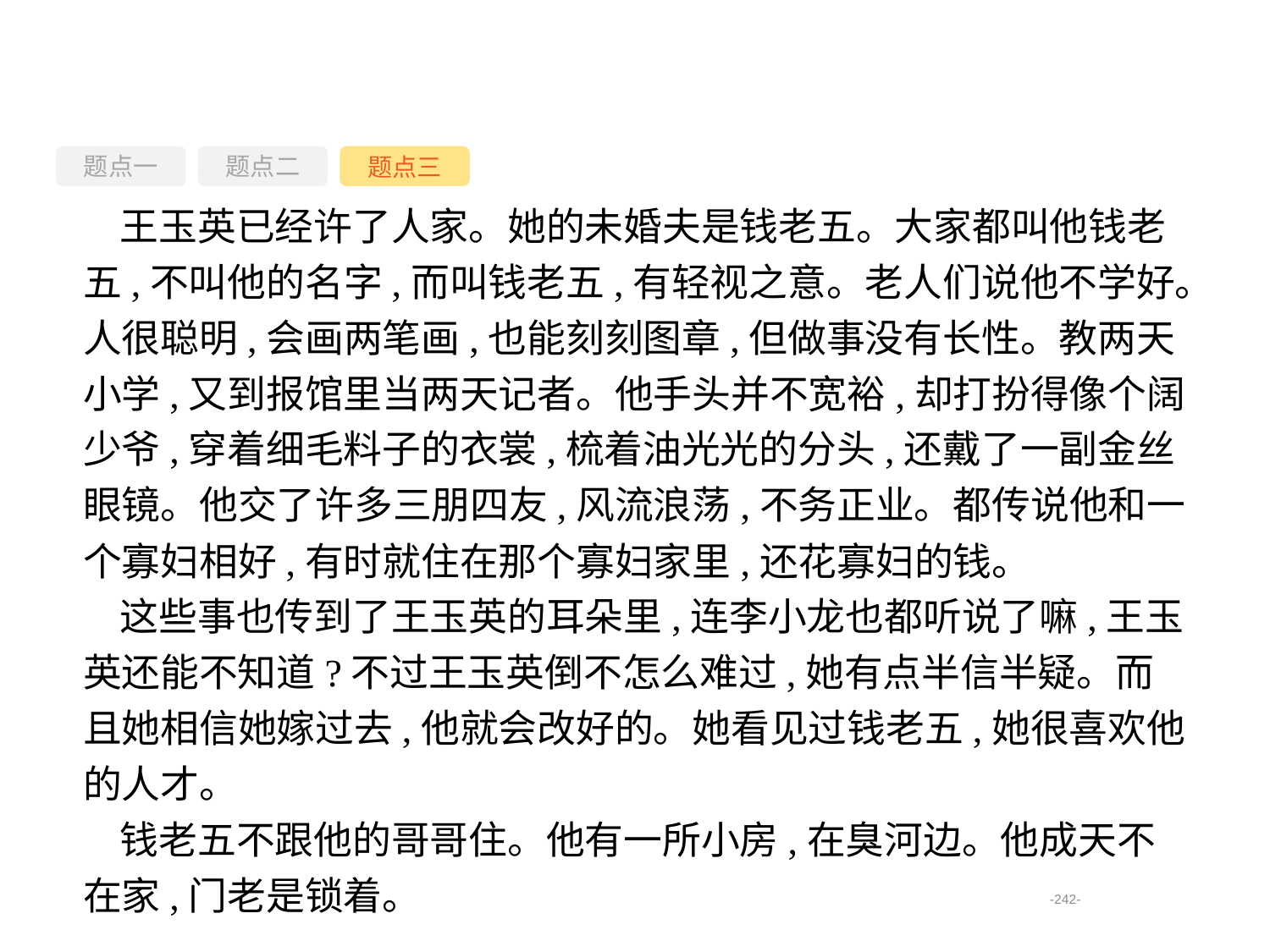

题点一
题点三
题点二
王玉英已经许了人家。她的未婚夫是钱老五。大家都叫他钱老五,不叫他的名字,而叫钱老五,有轻视之意。老人们说他不学好。人很聪明,会画两笔画,也能刻刻图章,但做事没有长性。教两天小学,又到报馆里当两天记者。他手头并不宽裕,却打扮得像个阔少爷,穿着细毛料子的衣裳,梳着油光光的分头,还戴了一副金丝眼镜。他交了许多三朋四友,风流浪荡,不务正业。都传说他和一个寡妇相好,有时就住在那个寡妇家里,还花寡妇的钱。
这些事也传到了王玉英的耳朵里,连李小龙也都听说了嘛,王玉英还能不知道?不过王玉英倒不怎么难过,她有点半信半疑。而且她相信她嫁过去,他就会改好的。她看见过钱老五,她很喜欢他的人才。
钱老五不跟他的哥哥住。他有一所小房,在臭河边。他成天不在家,门老是锁着。
-242-